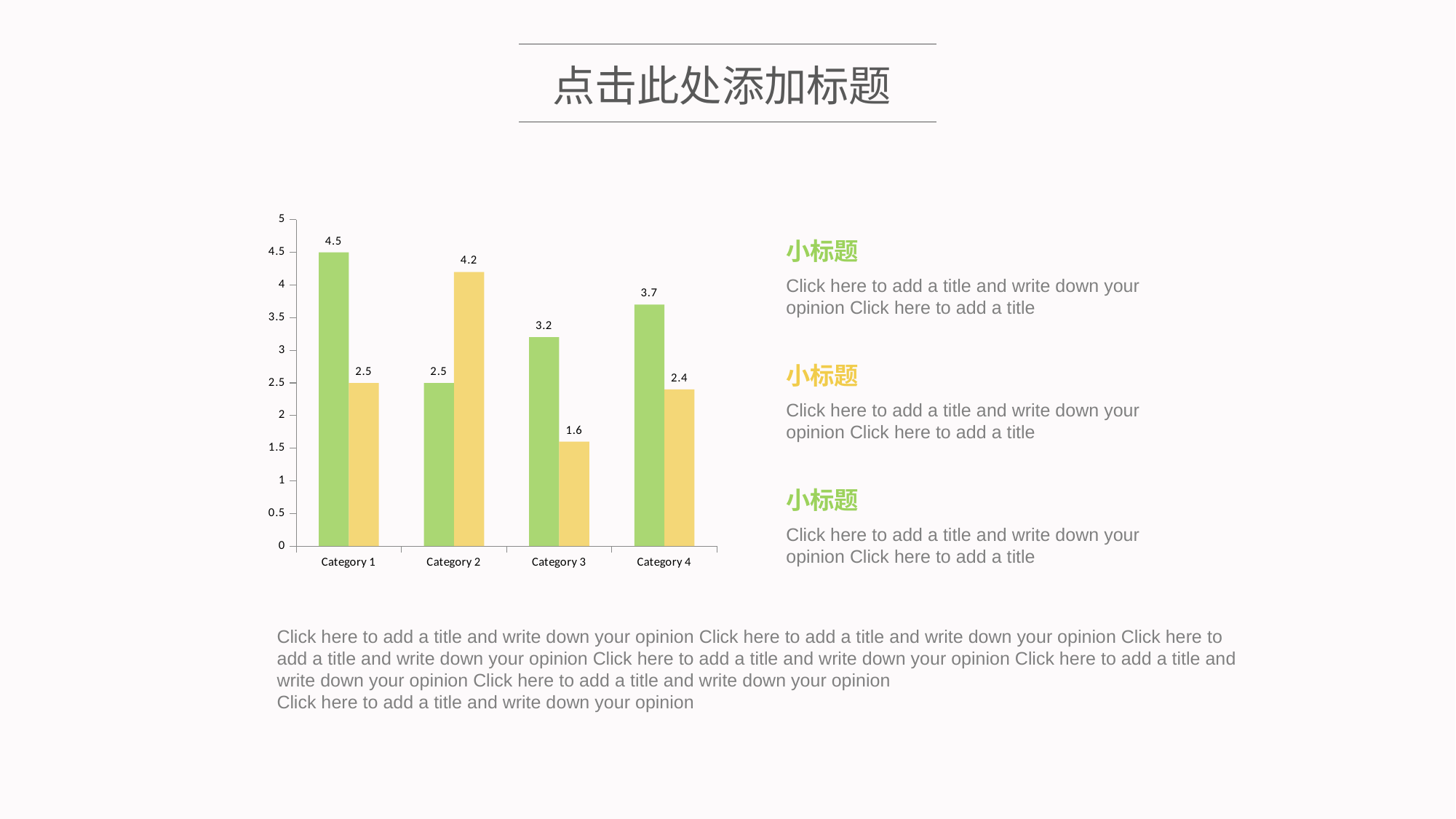

点击此处添加标题

### Chart

| Category | Series 1 | Series 2 |
|---|---|---|
| Category 1 | 4.5 | 2.5 |
| Category 2 | 2.5 | 4.2 |
| Category 3 | 3.2 | 1.6 |
| Category 4 | 3.7 | 2.4 |
小标题
Click here to add a title and write down your opinion Click here to add a title
小标题
Click here to add a title and write down your opinion Click here to add a title
小标题
Click here to add a title and write down your opinion Click here to add a title
Click here to add a title and write down your opinion Click here to add a title and write down your opinion Click here to add a title and write down your opinion Click here to add a title and write down your opinion Click here to add a title and write down your opinion Click here to add a title and write down your opinion
Click here to add a title and write down your opinion